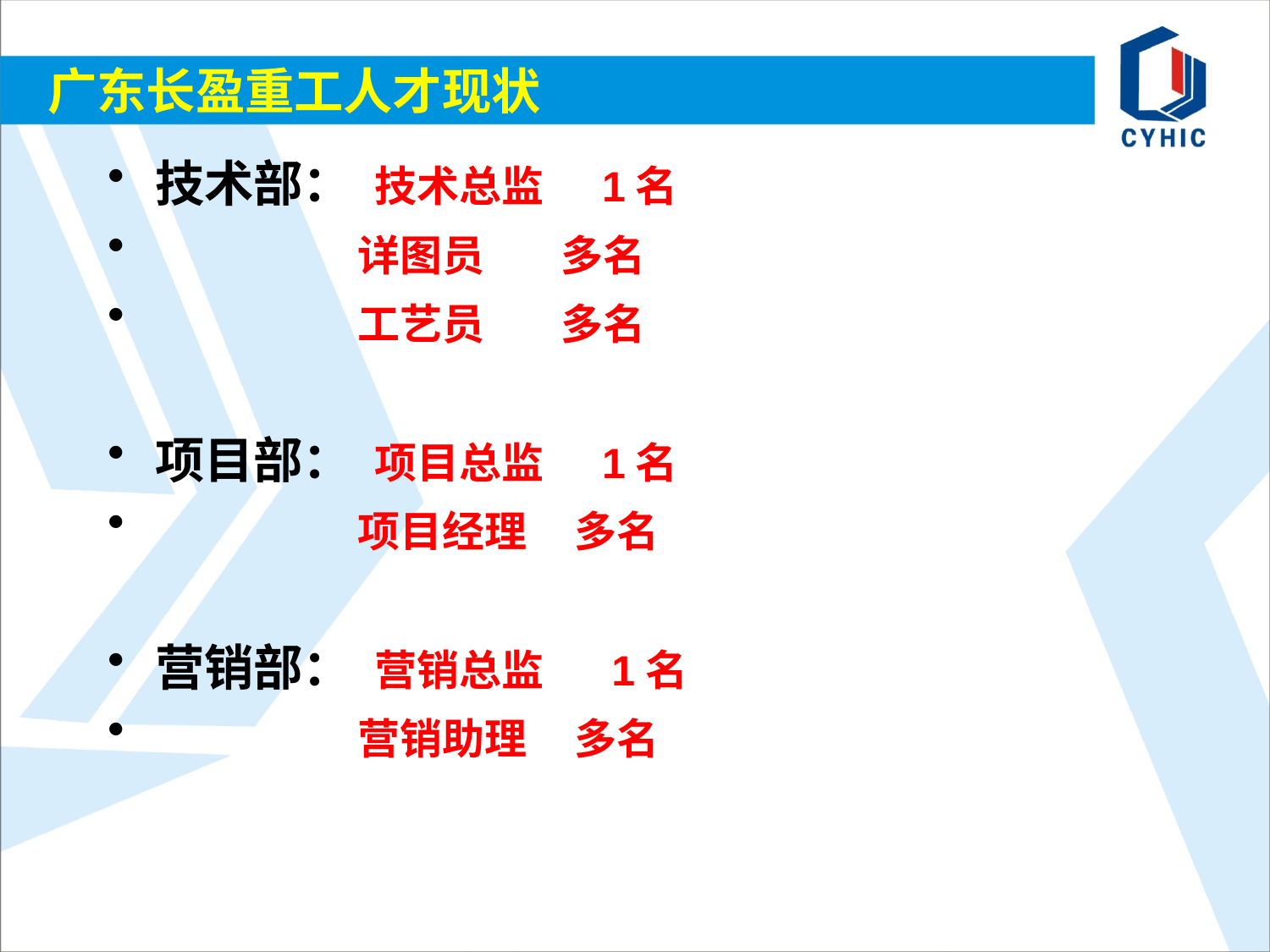

# 广东长盈重工人才现状
技术部：  技术总监     1名
                 详图员        多名
                 工艺员        多名

项目部：  项目总监     1名
                 项目经理     多名

营销部：  营销总监      1名
                 营销助理     多名